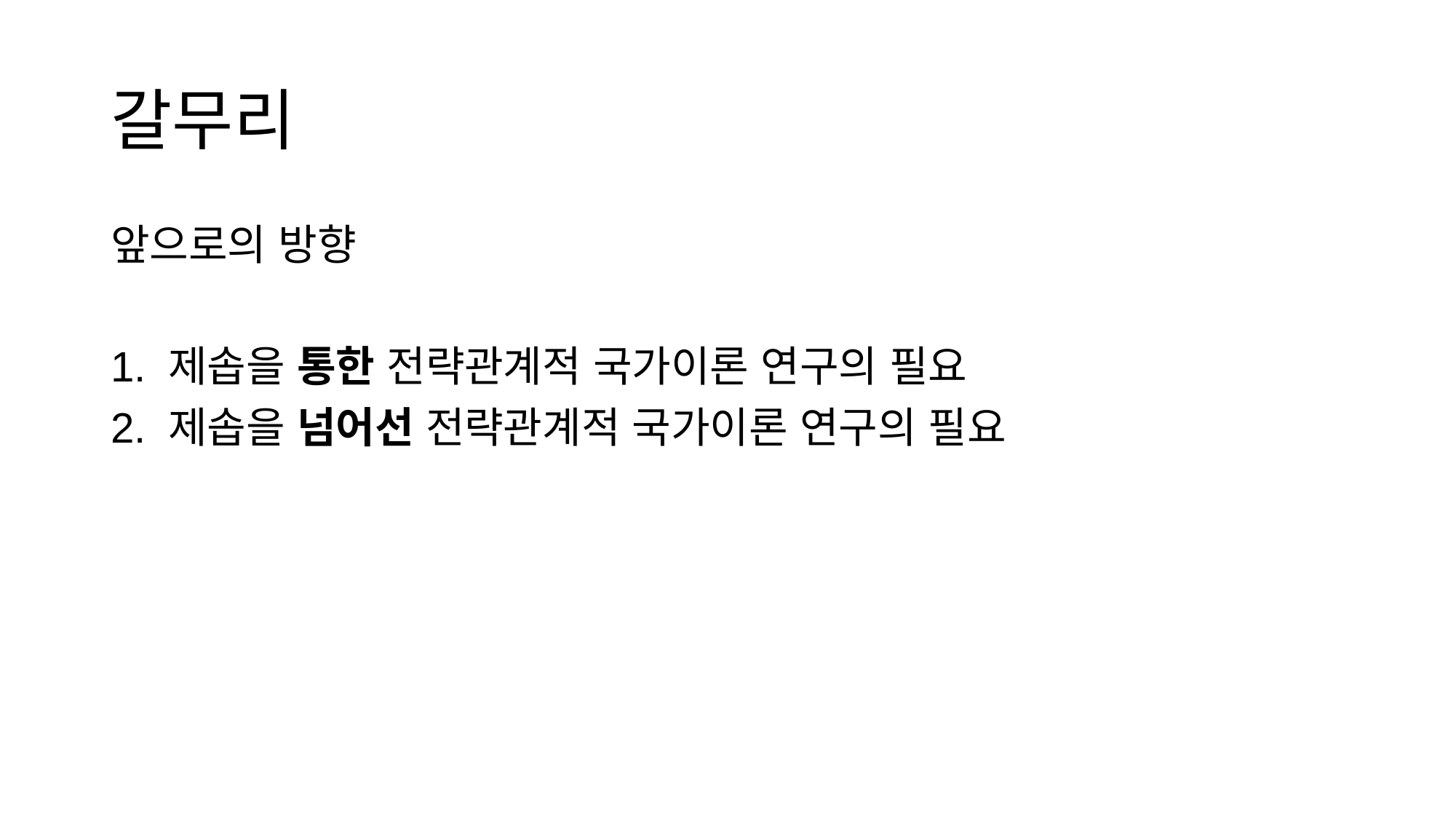

# 갈무리
앞으로의 방향

1. 제솝을 통한 전략관계적 국가이론 연구의 필요
2. 제솝을 넘어선 전략관계적 국가이론 연구의 필요